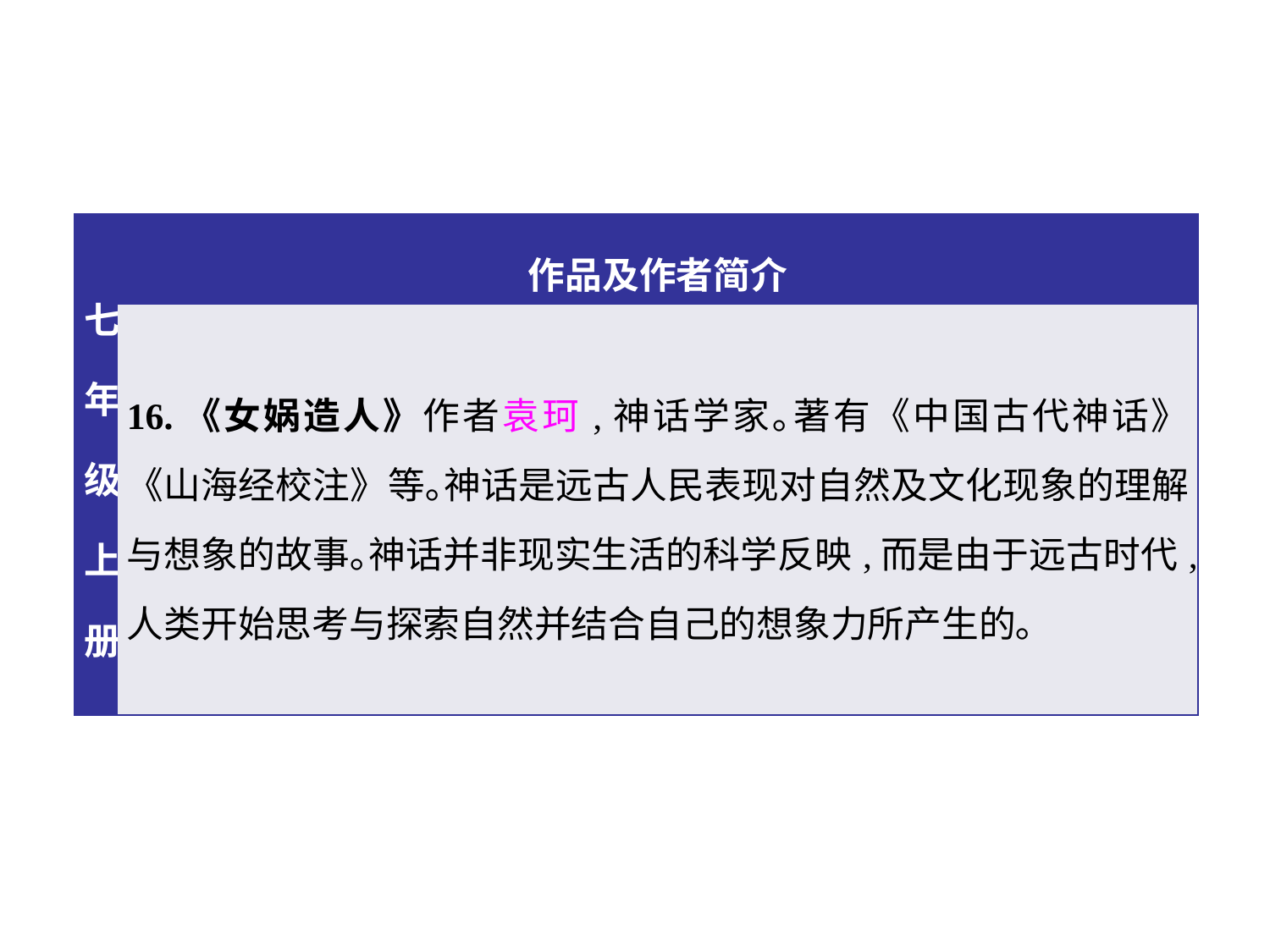

| 七年级上册 | 作品及作者简介 |
| --- | --- |
|  | 16.《女娲造人》作者袁珂,神话学家｡著有《中国古代神话》《山海经校注》等｡神话是远古人民表现对自然及文化现象的理解与想象的故事｡神话并非现实生活的科学反映,而是由于远古时代,人类开始思考与探索自然并结合自己的想象力所产生的｡ |